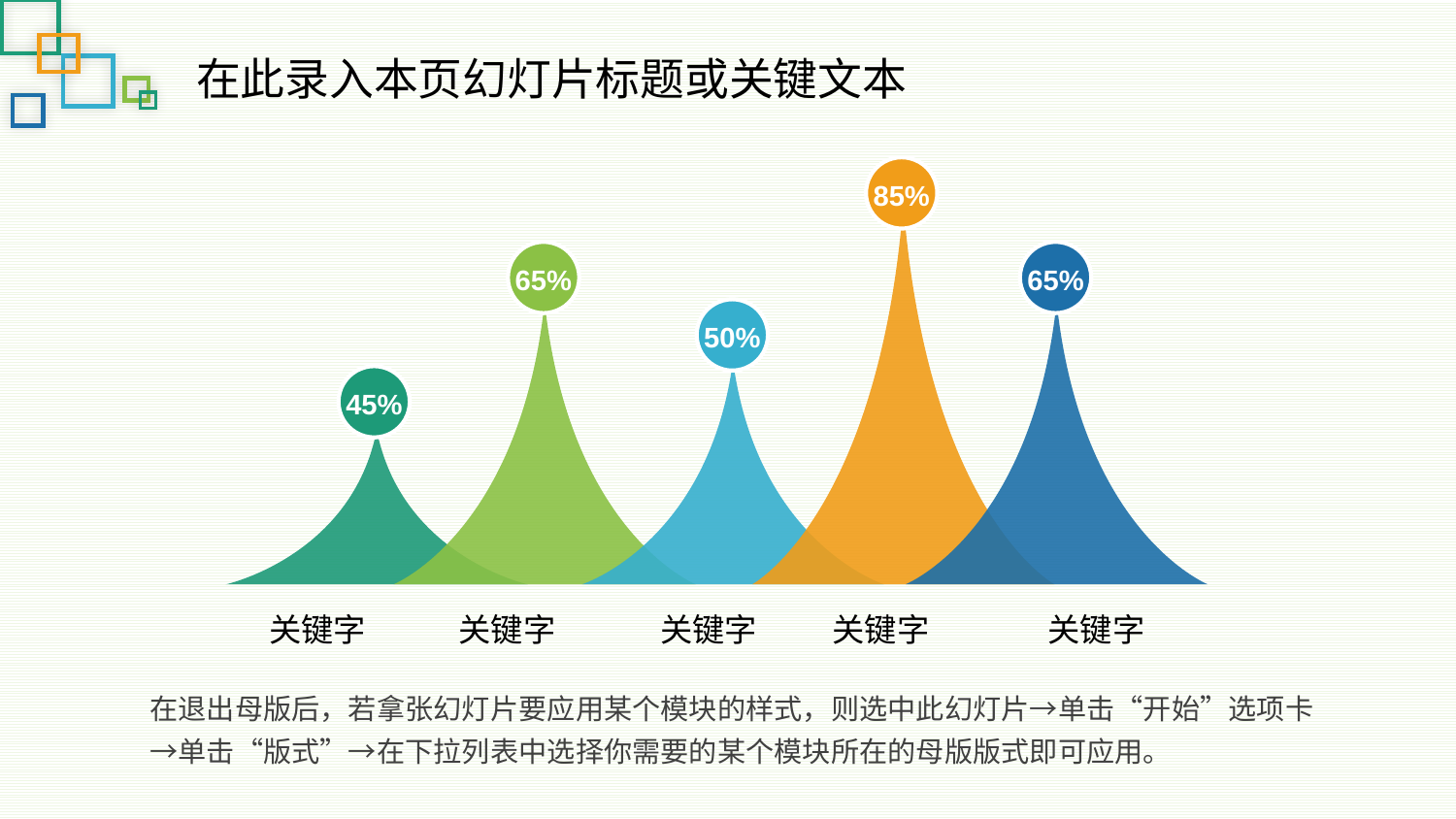

在此录入本页幻灯片标题或关键文本

85%

65%

65%

50%

45%

关键字
关键字
关键字
关键字
关键字
在退出母版后，若拿张幻灯片要应用某个模块的样式，则选中此幻灯片→单击“开始”选项卡→单击“版式”→在下拉列表中选择你需要的某个模块所在的母版版式即可应用。